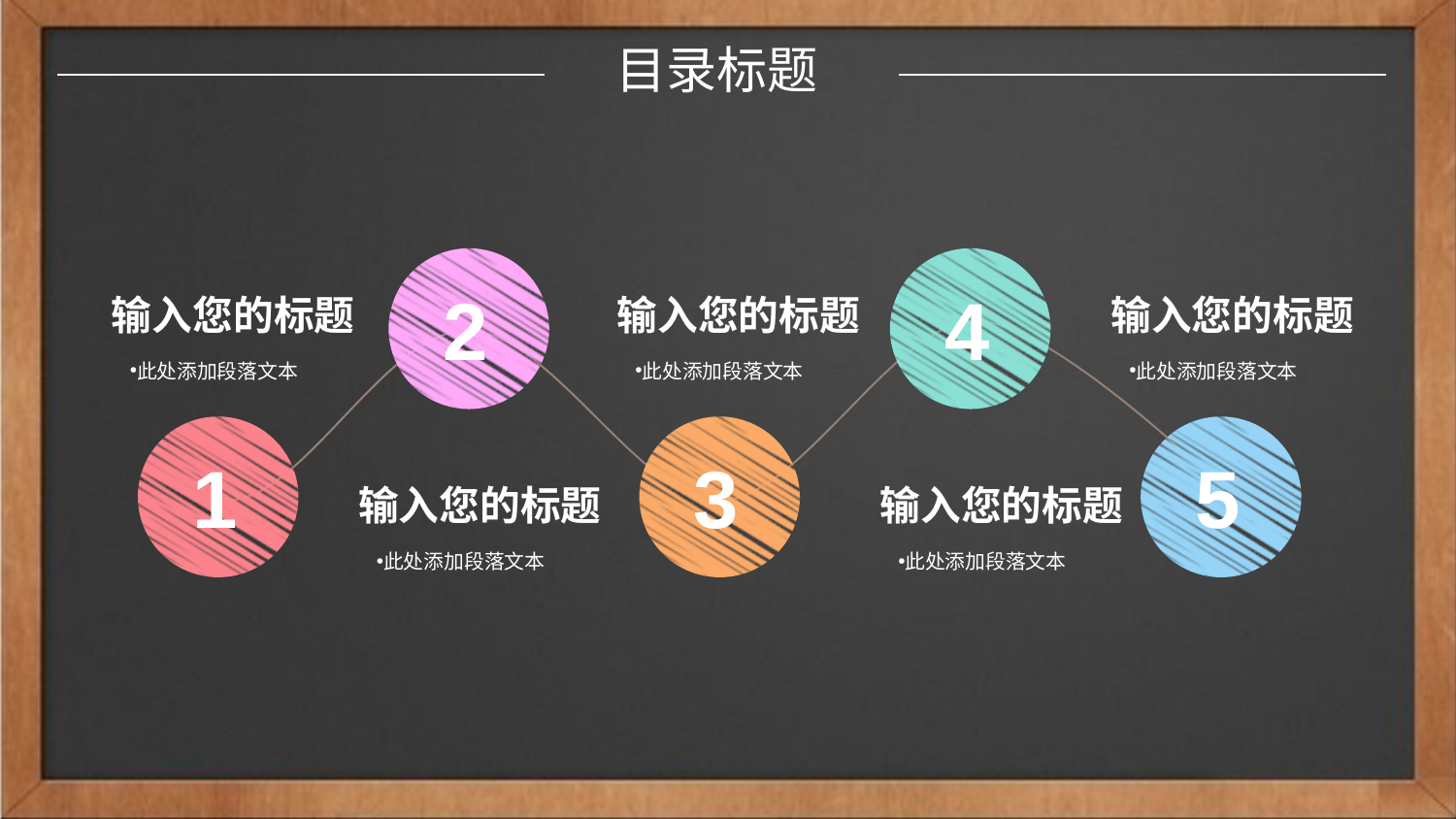

目录标题

2

4
输入您的标题
此处添加段落文本
输入您的标题
此处添加段落文本
输入您的标题
此处添加段落文本

1

3

5
输入您的标题
此处添加段落文本
输入您的标题
此处添加段落文本